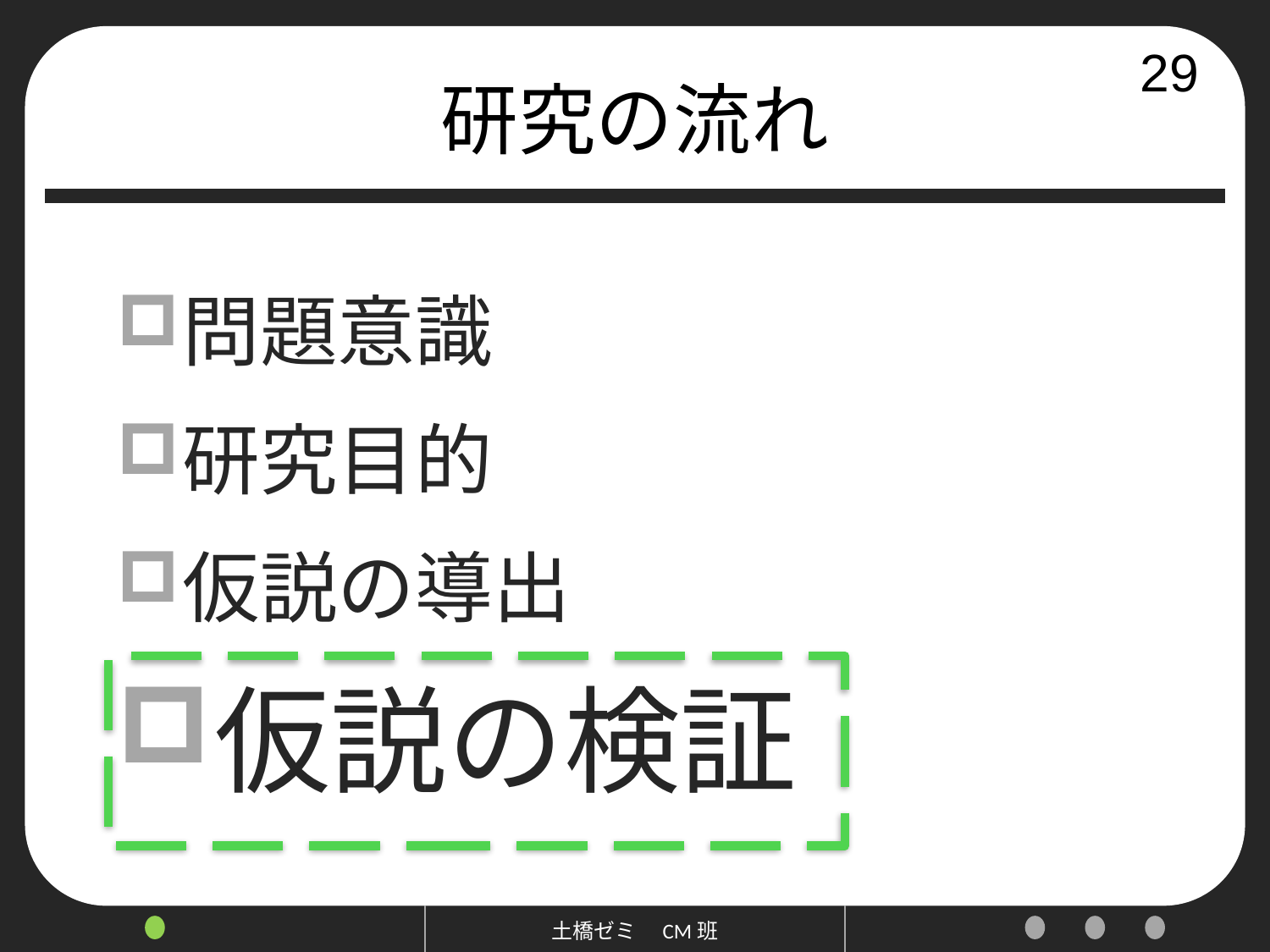

# 研究の流れ
29
問題意識
研究目的
仮説の導出
仮説の検証

土橋ゼミ　CM班